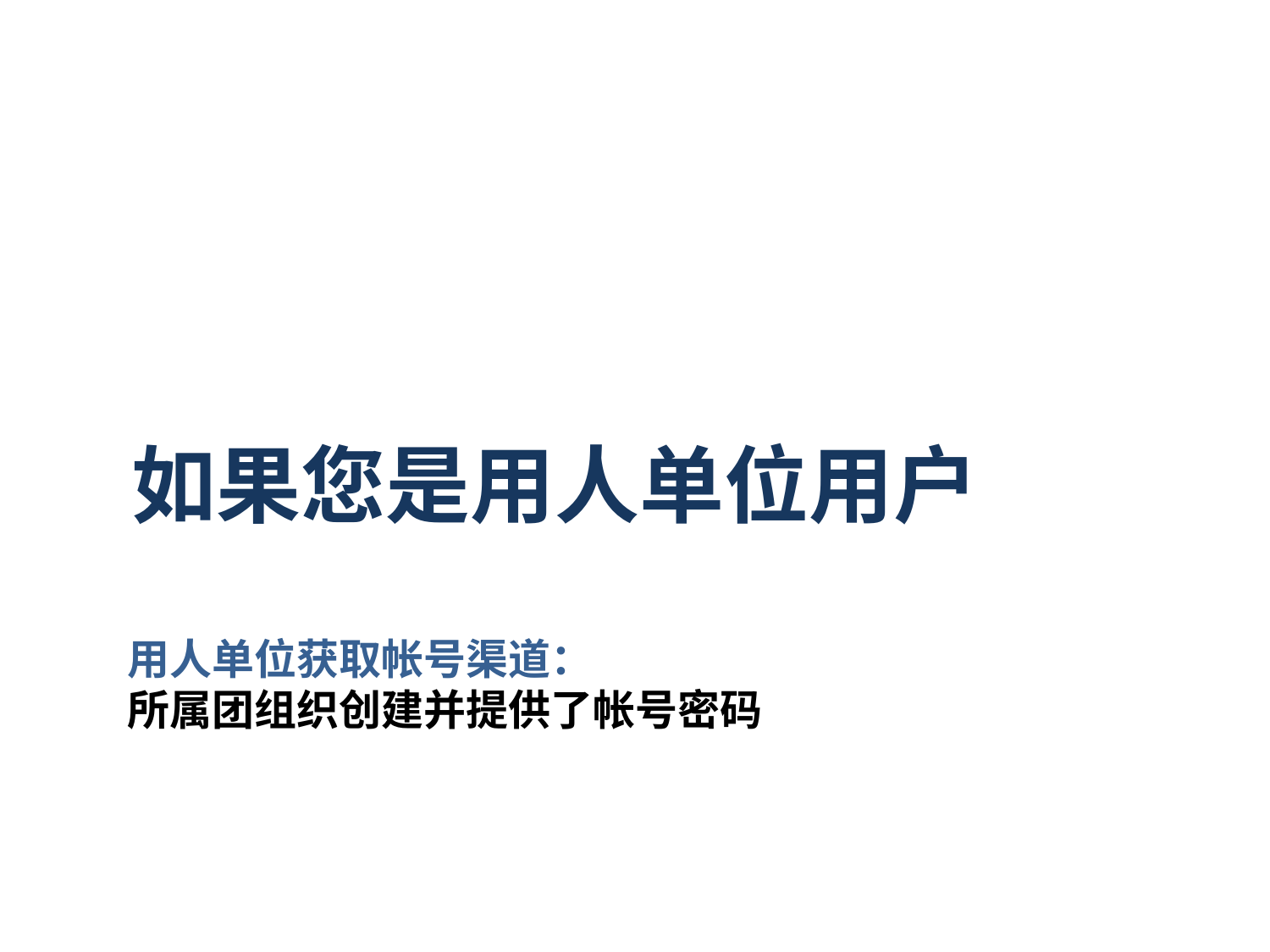

如果您是用人单位用户
用人单位获取帐号渠道：
所属团组织创建并提供了帐号密码